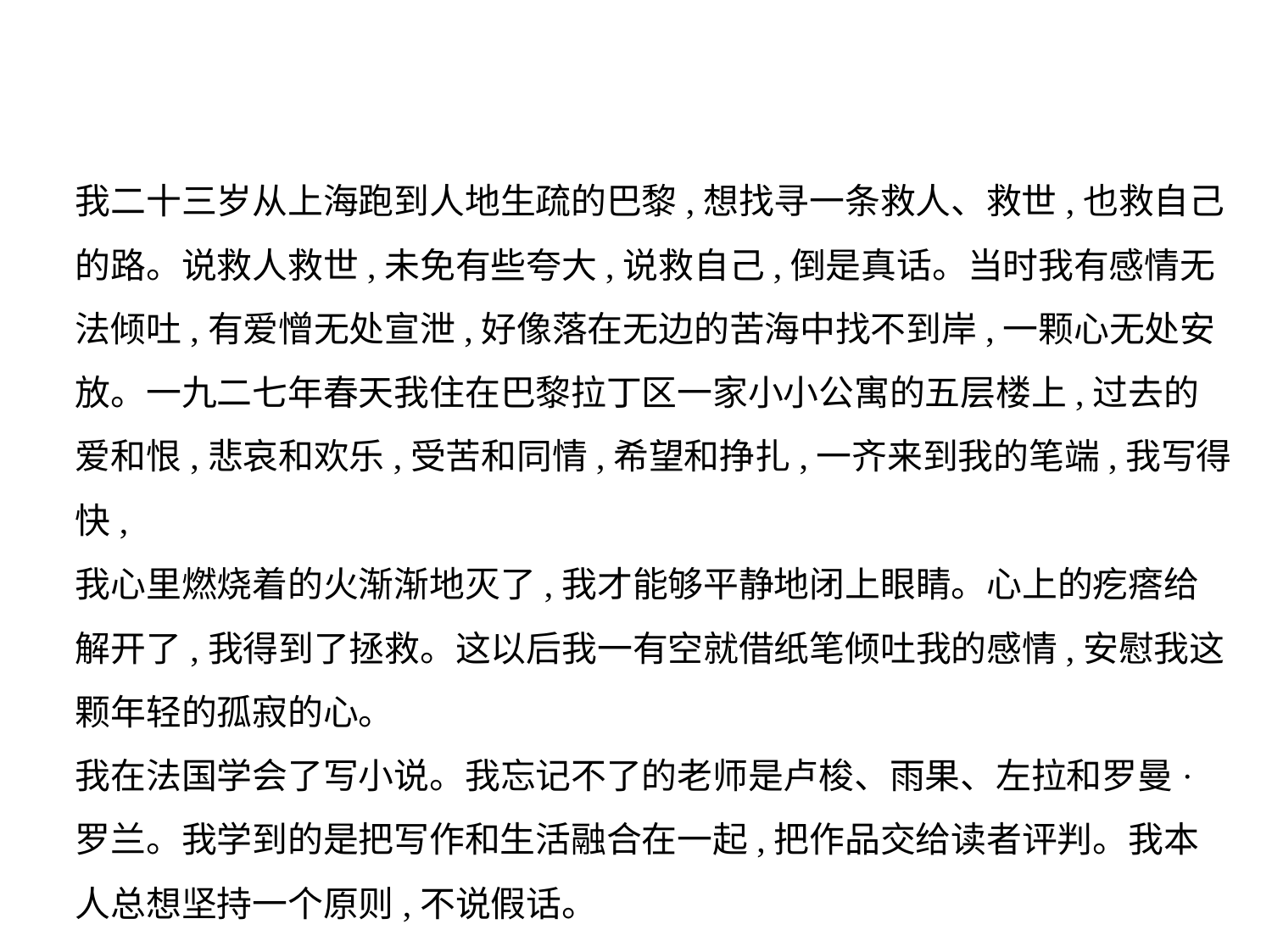

我二十三岁从上海跑到人地生疏的巴黎,想找寻一条救人、救世,也救自己
的路。说救人救世,未免有些夸大,说救自己,倒是真话。当时我有感情无
法倾吐,有爱憎无处宣泄,好像落在无边的苦海中找不到岸,一颗心无处安
放。一九二七年春天我住在巴黎拉丁区一家小小公寓的五层楼上,过去的
爱和恨,悲哀和欢乐,受苦和同情,希望和挣扎,一齐来到我的笔端,我写得快,
我心里燃烧着的火渐渐地灭了,我才能够平静地闭上眼睛。心上的疙瘩给
解开了,我得到了拯救。这以后我一有空就借纸笔倾吐我的感情,安慰我这
颗年轻的孤寂的心。
我在法国学会了写小说。我忘记不了的老师是卢梭、雨果、左拉和罗曼·
罗兰。我学到的是把写作和生活融合在一起,把作品交给读者评判。我本
人总想坚持一个原则,不说假话。